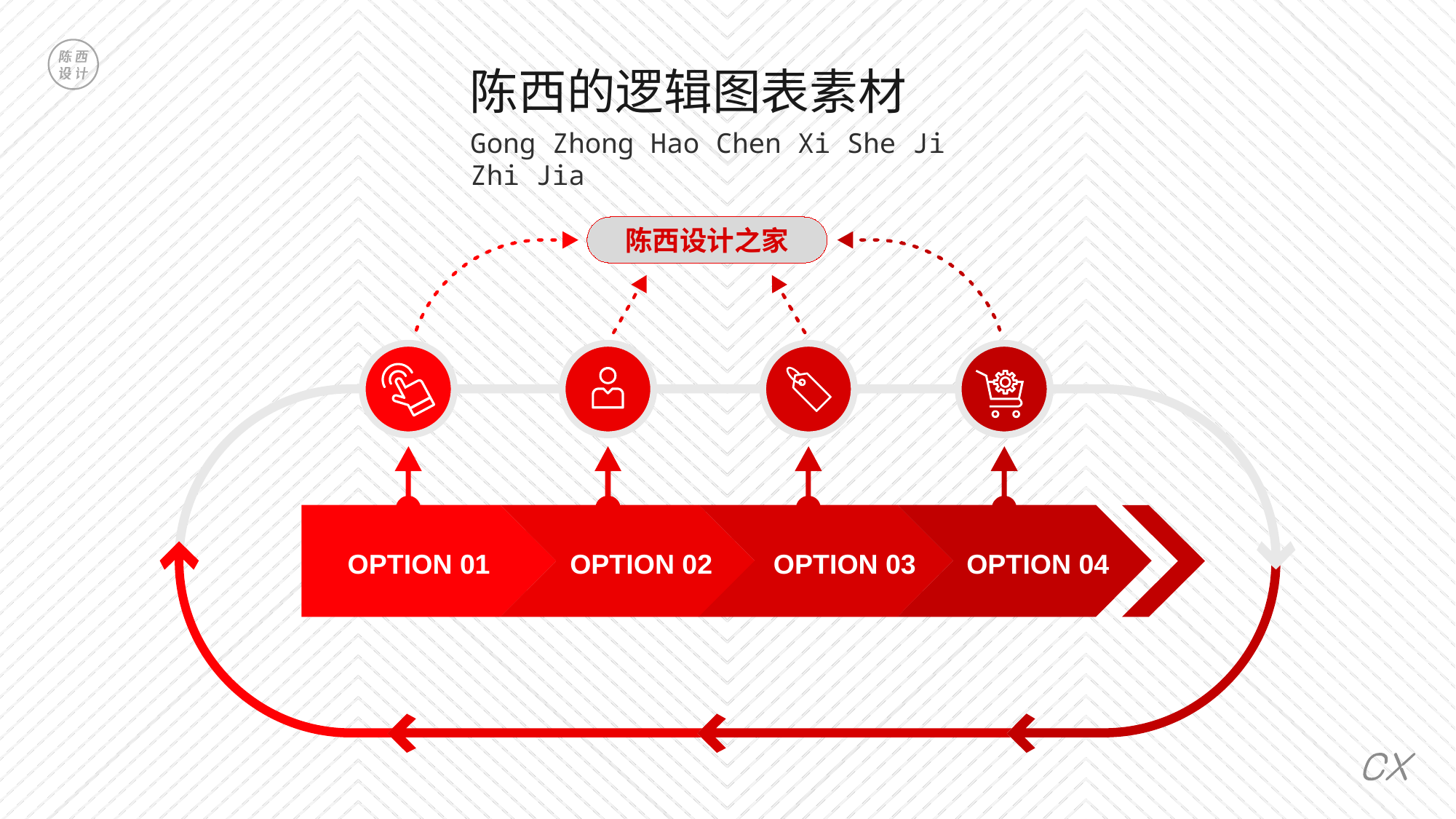

陈西的逻辑图表素材
Gong Zhong Hao Chen Xi She Ji Zhi Jia
陈西设计之家

OPTION 01
OPTION 02
OPTION 03
OPTION 04